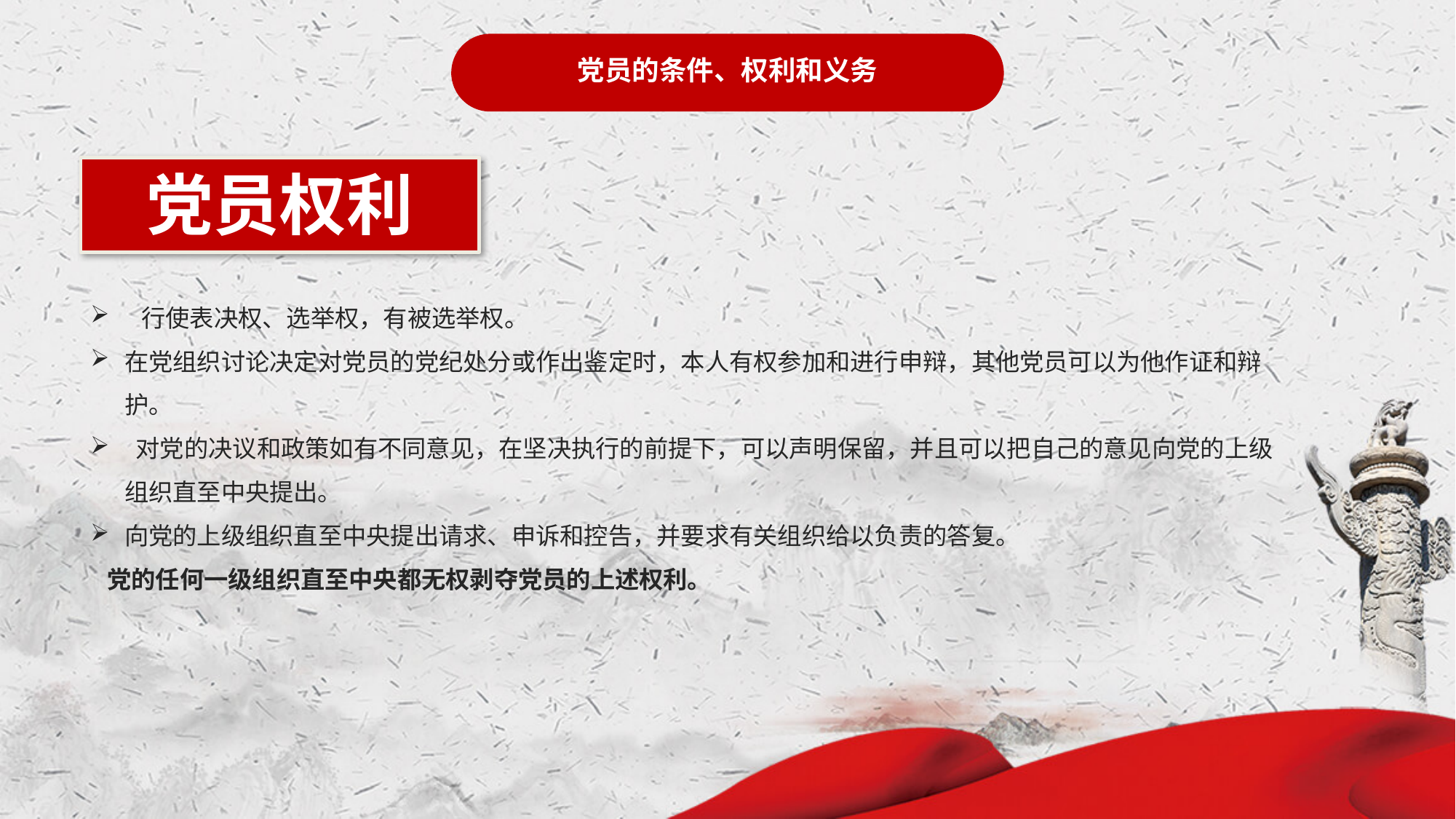

党员的条件、权利和义务

党员权利
  行使表决权、选举权，有被选举权。
在党组织讨论决定对党员的党纪处分或作出鉴定时，本人有权参加和进行申辩，其他党员可以为他作证和辩护。
 对党的决议和政策如有不同意见，在坚决执行的前提下，可以声明保留，并且可以把自己的意见向党的上级组织直至中央提出。
向党的上级组织直至中央提出请求、申诉和控告，并要求有关组织给以负责的答复。
  党的任何一级组织直至中央都无权剥夺党员的上述权利。